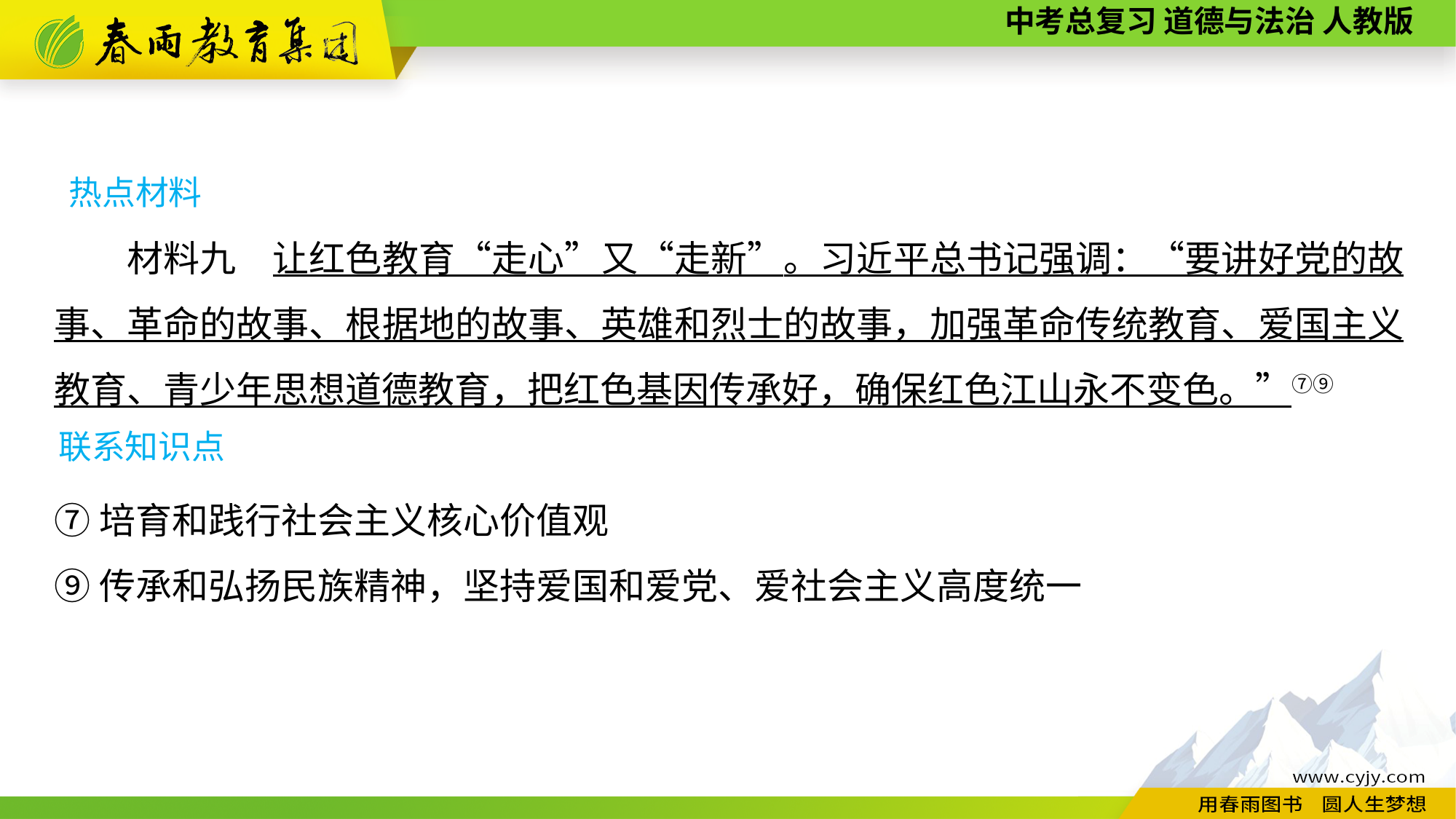

热点材料
　　材料九　让红色教育“走心”又“走新”。习近平总书记强调：“要讲好党的故事、革命的故事、根据地的故事、英雄和烈士的故事，加强革命传统教育、爱国主义教育、青少年思想道德教育，把红色基因传承好，确保红色江山永不变色。”⑦⑨

⑦培育和践行社会主义核心价值观
⑨传承和弘扬民族精神，坚持爱国和爱党、爱社会主义高度统一
联系知识点